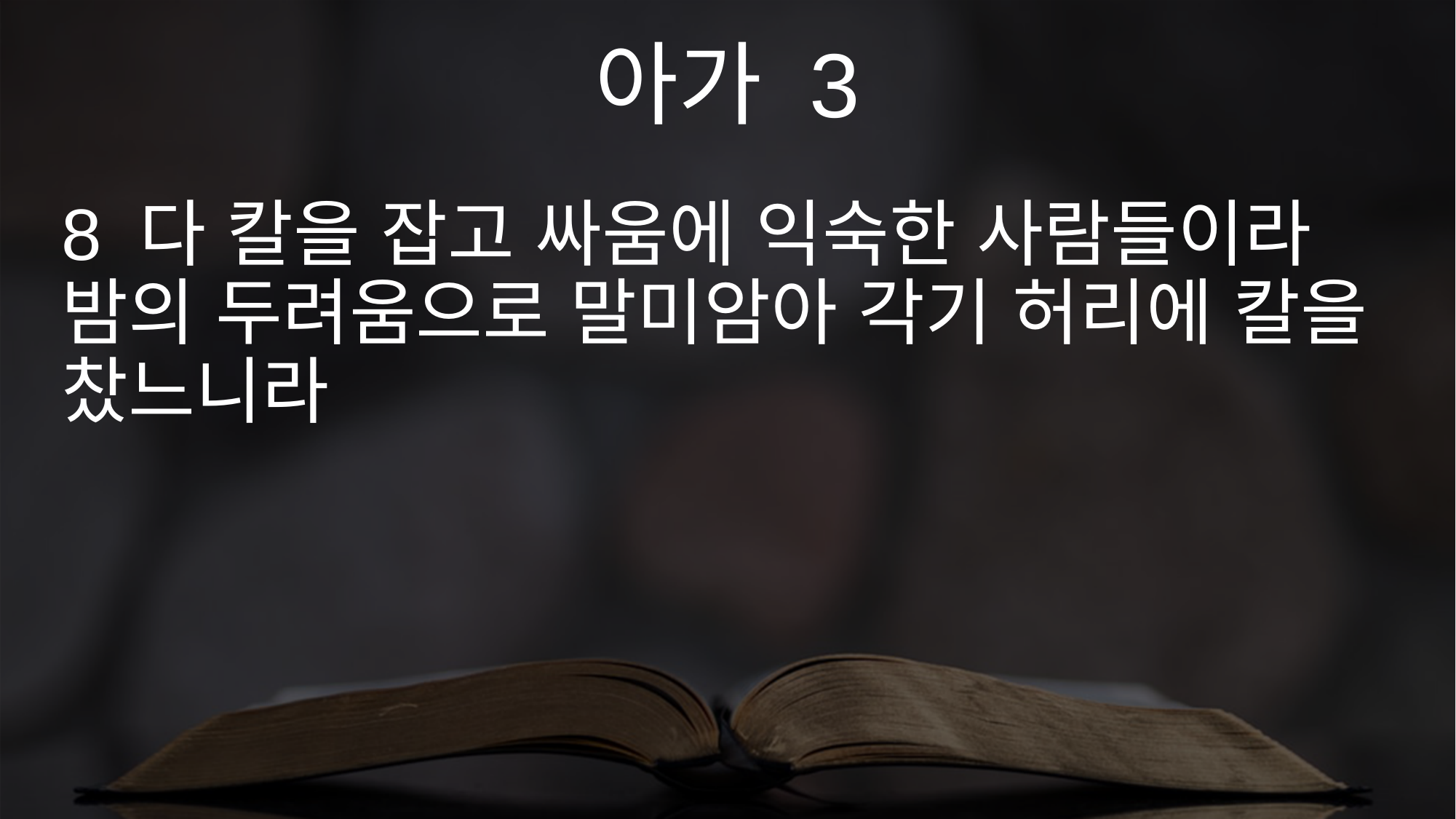

아가 3
8 다 칼을 잡고 싸움에 익숙한 사람들이라 밤의 두려움으로 말미암아 각기 허리에 칼을 찼느니라